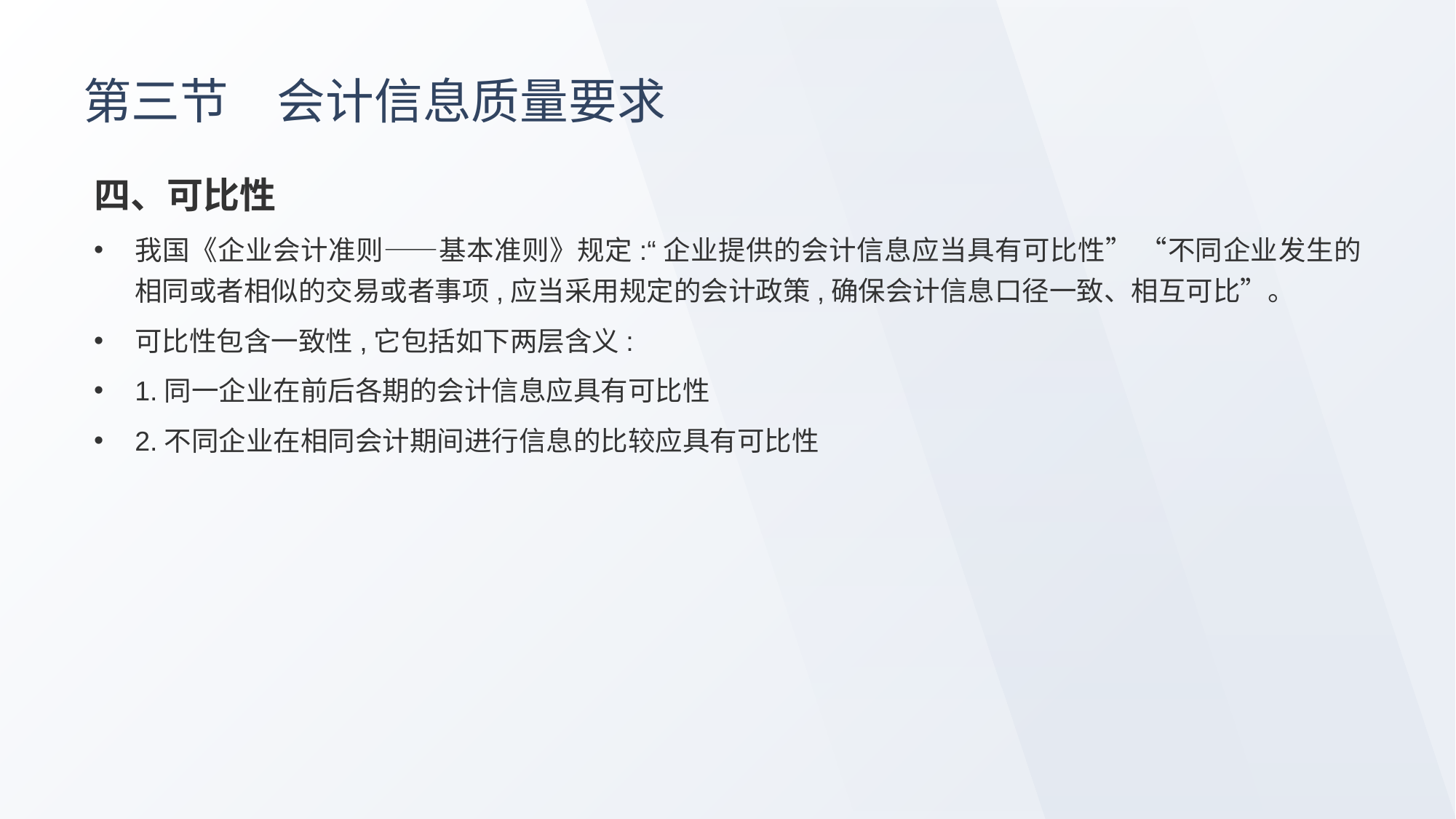

# 第三节　会计信息质量要求
四、可比性
我国《企业会计准则——基本准则》规定:“企业提供的会计信息应当具有可比性” “不同企业发生的相同或者相似的交易或者事项,应当采用规定的会计政策,确保会计信息口径一致、相互可比”。
可比性包含一致性,它包括如下两层含义:
1.同一企业在前后各期的会计信息应具有可比性
2.不同企业在相同会计期间进行信息的比较应具有可比性